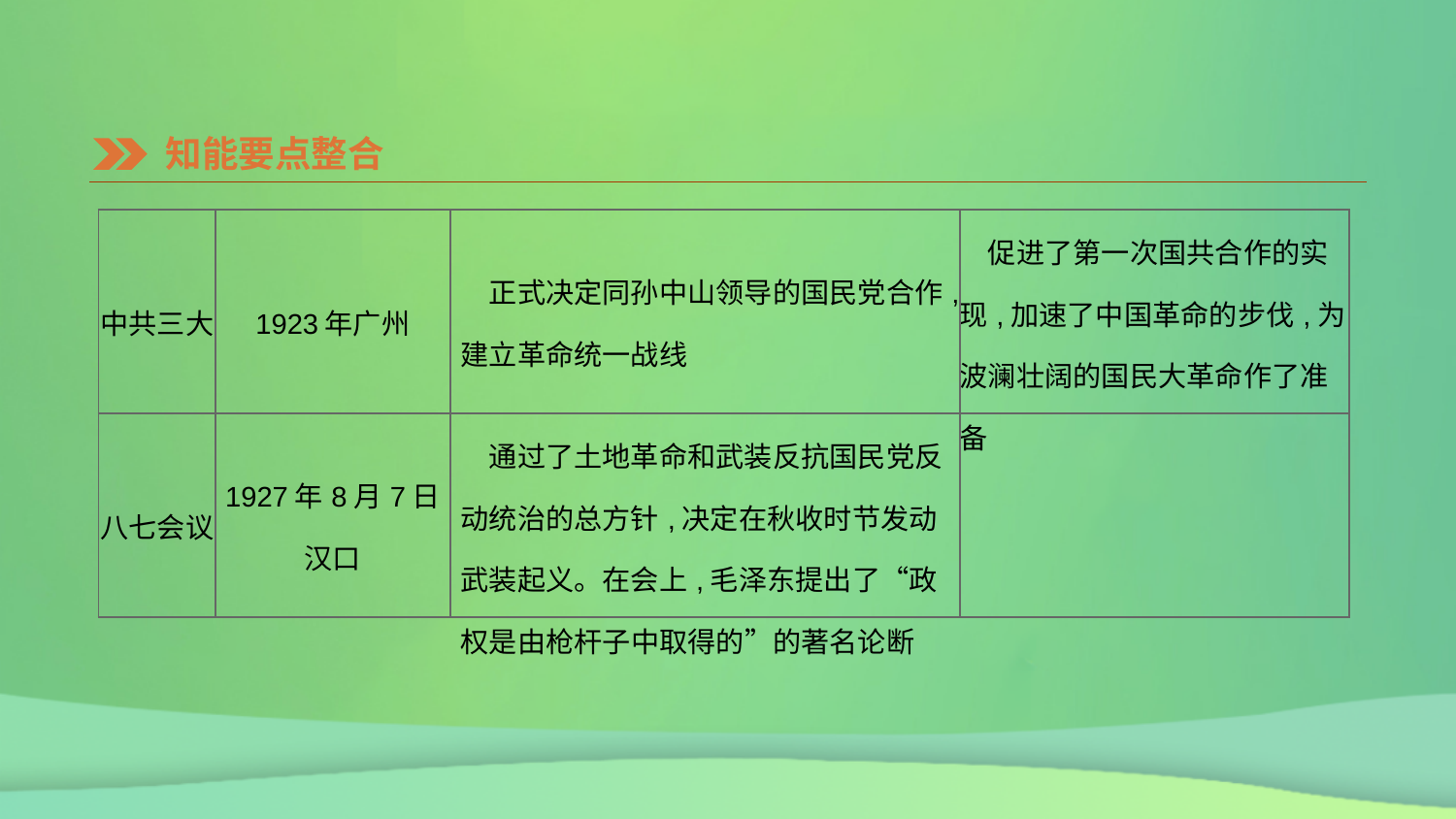

知能要点整合

| 中共三大 | 1923年广州 | 正式决定同孙中山领导的国民党合作,建立革命统一战线 | 促进了第一次国共合作的实现,加速了中国革命的步伐,为波澜壮阔的国民大革命作了准备 |
| --- | --- | --- | --- |
| 八七会议 | 1927年8月7日 汉口 | 通过了土地革命和武装反抗国民党反动统治的总方针,决定在秋收时节发动武装起义。在会上,毛泽东提出了“政权是由枪杆子中取得的”的著名论断 |  |